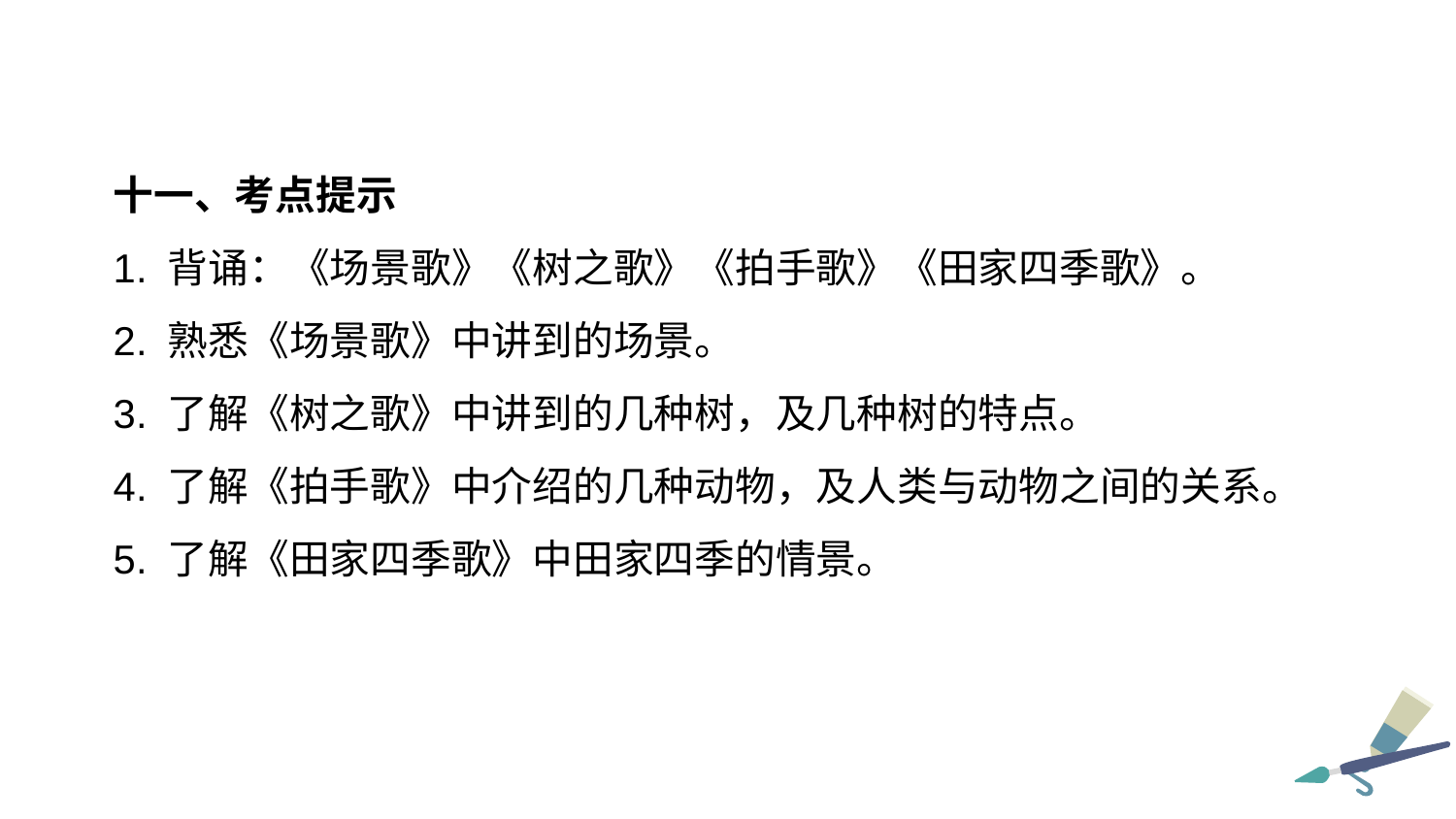

十一、考点提示
1. 背诵：《场景歌》《树之歌》《拍手歌》《田家四季歌》。
2. 熟悉《场景歌》中讲到的场景。
3. 了解《树之歌》中讲到的几种树，及几种树的特点。
4. 了解《拍手歌》中介绍的几种动物，及人类与动物之间的关系。
5. 了解《田家四季歌》中田家四季的情景。